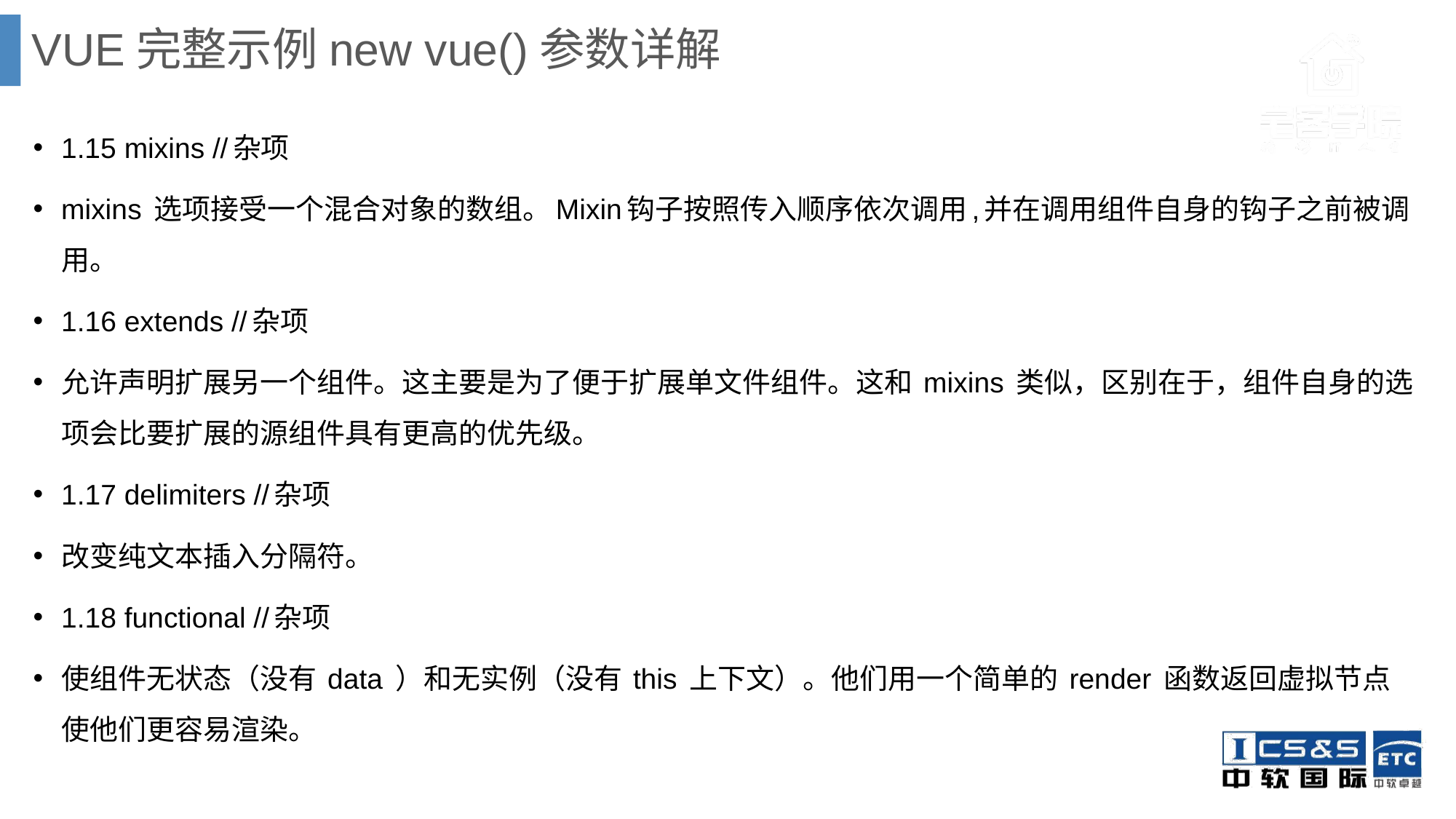

# VUE完整示例new vue()参数详解
1.15 mixins //杂项
mixins 选项接受一个混合对象的数组。Mixin钩子按照传入顺序依次调用,并在调用组件自身的钩子之前被调用。
1.16 extends //杂项
允许声明扩展另一个组件。这主要是为了便于扩展单文件组件。这和 mixins 类似，区别在于，组件自身的选项会比要扩展的源组件具有更高的优先级。
1.17 delimiters //杂项
改变纯文本插入分隔符。
1.18 functional //杂项
使组件无状态（没有 data ）和无实例（没有 this 上下文）。他们用一个简单的 render 函数返回虚拟节点使他们更容易渲染。